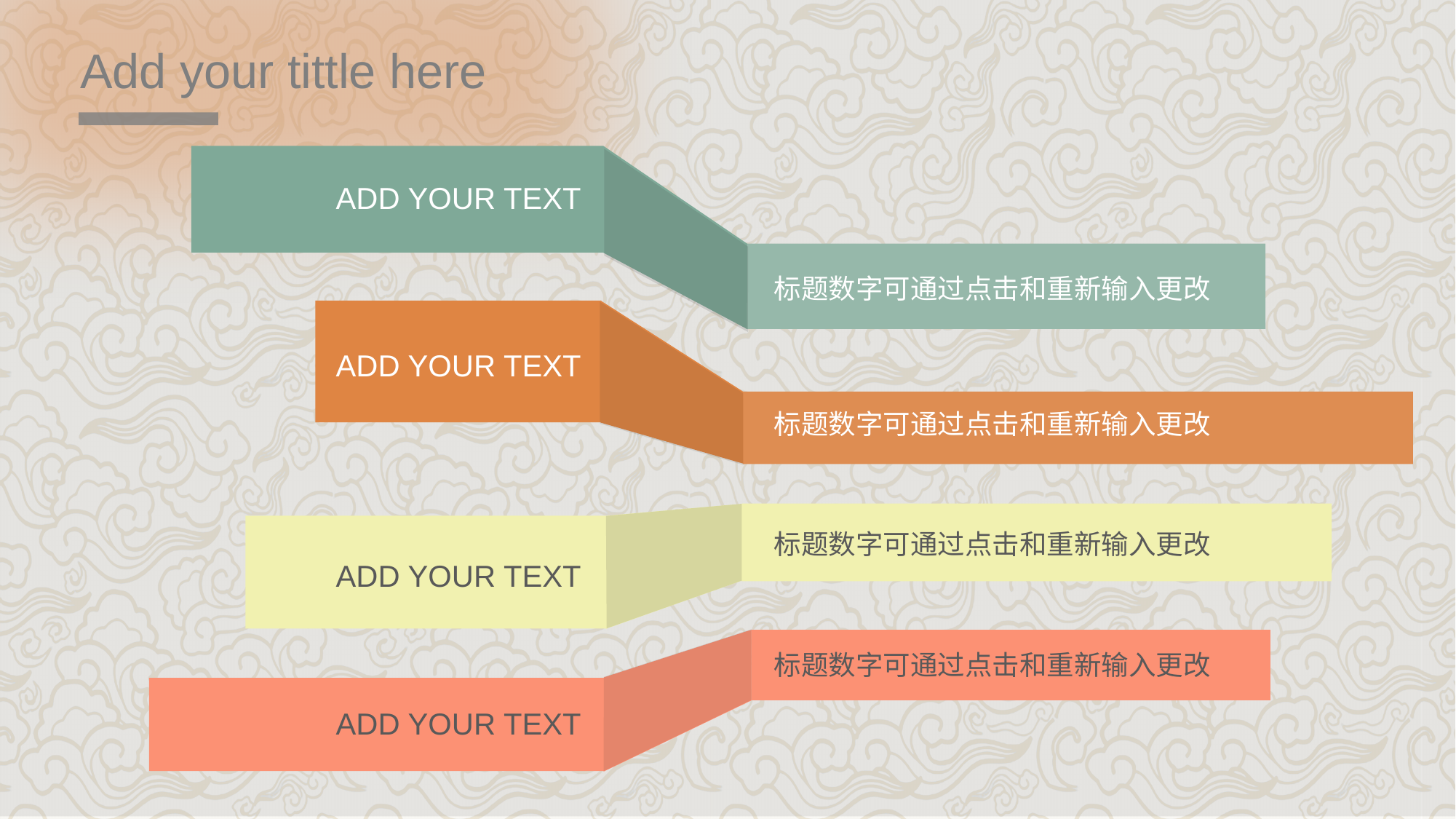

Add your tittle here

ADD YOUR TEXT
标题数字可通过点击和重新输入更改
ADD YOUR TEXT
标题数字可通过点击和重新输入更改
标题数字可通过点击和重新输入更改
ADD YOUR TEXT
标题数字可通过点击和重新输入更改
ADD YOUR TEXT